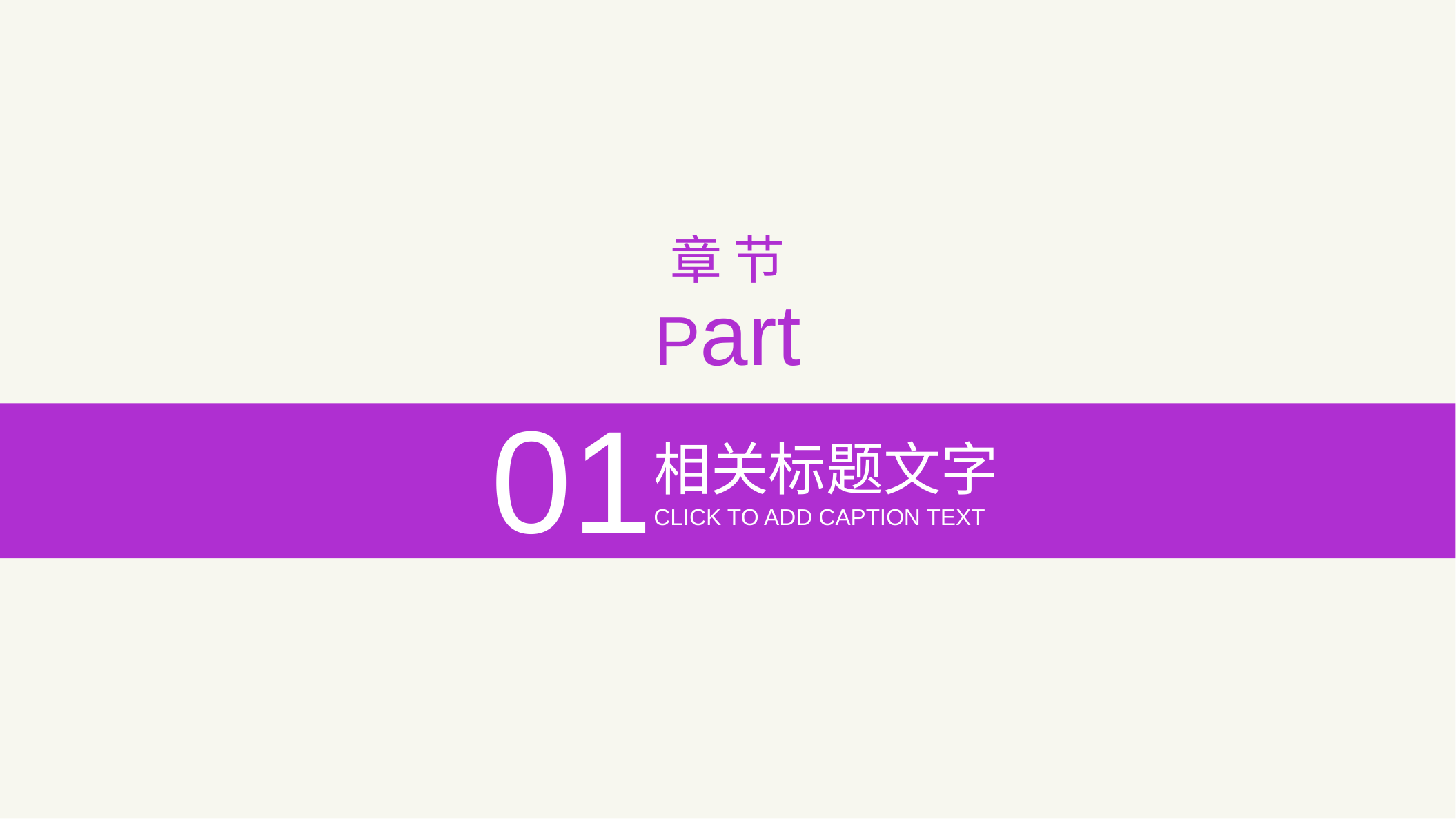

章 节
Part
01

相关标题文字
CLICK TO ADD CAPTION TEXT